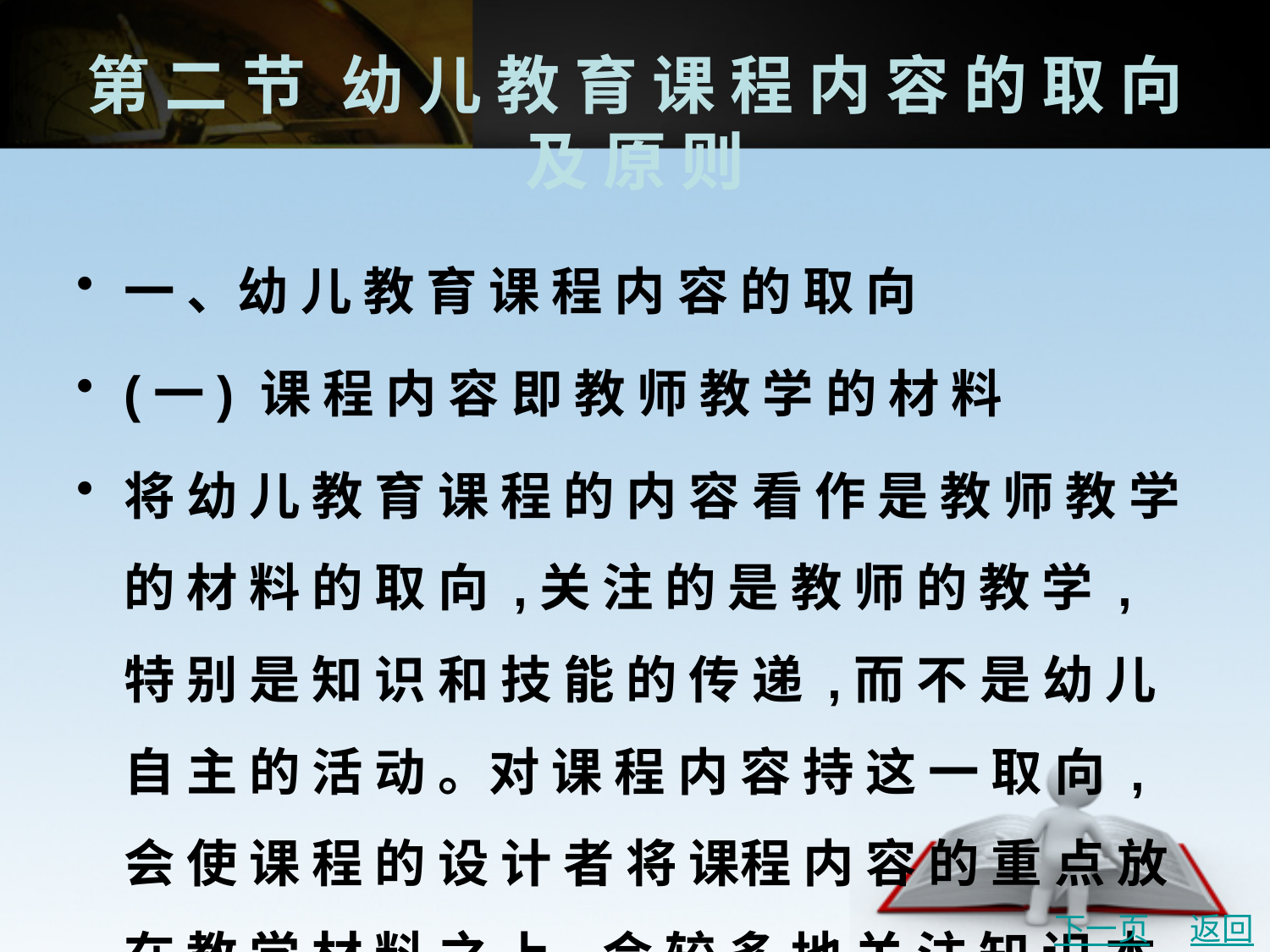

# 第 二 节	幼 儿 教 育 课 程 内 容 的 取 向 及 原 则
一 、幼 儿 教 育 课 程 内 容 的 取 向
(一) 课 程 内 容 即 教 师 教 学 的 材 料
将 幼 儿 教 育 课 程 的 内 容 看 作 是 教 师 教 学 的 材 料 的 取 向 ,关 注 的 是 教 师 的 教 学 ,特 别 是 知 识 和 技 能 的 传 递 ,而 不 是 幼 儿 自 主 的 活 动 。对 课 程 内 容 持 这 一 取 向 ,会 使 课 程 的 设 计 者 将 课程 内 容 的 重 点 放 在 教 学 材 料 之 上 ,会 较 多 地 关 注 知 识 本 身 的 系 统 性 和 逻 辑 性 。

下一页
返回